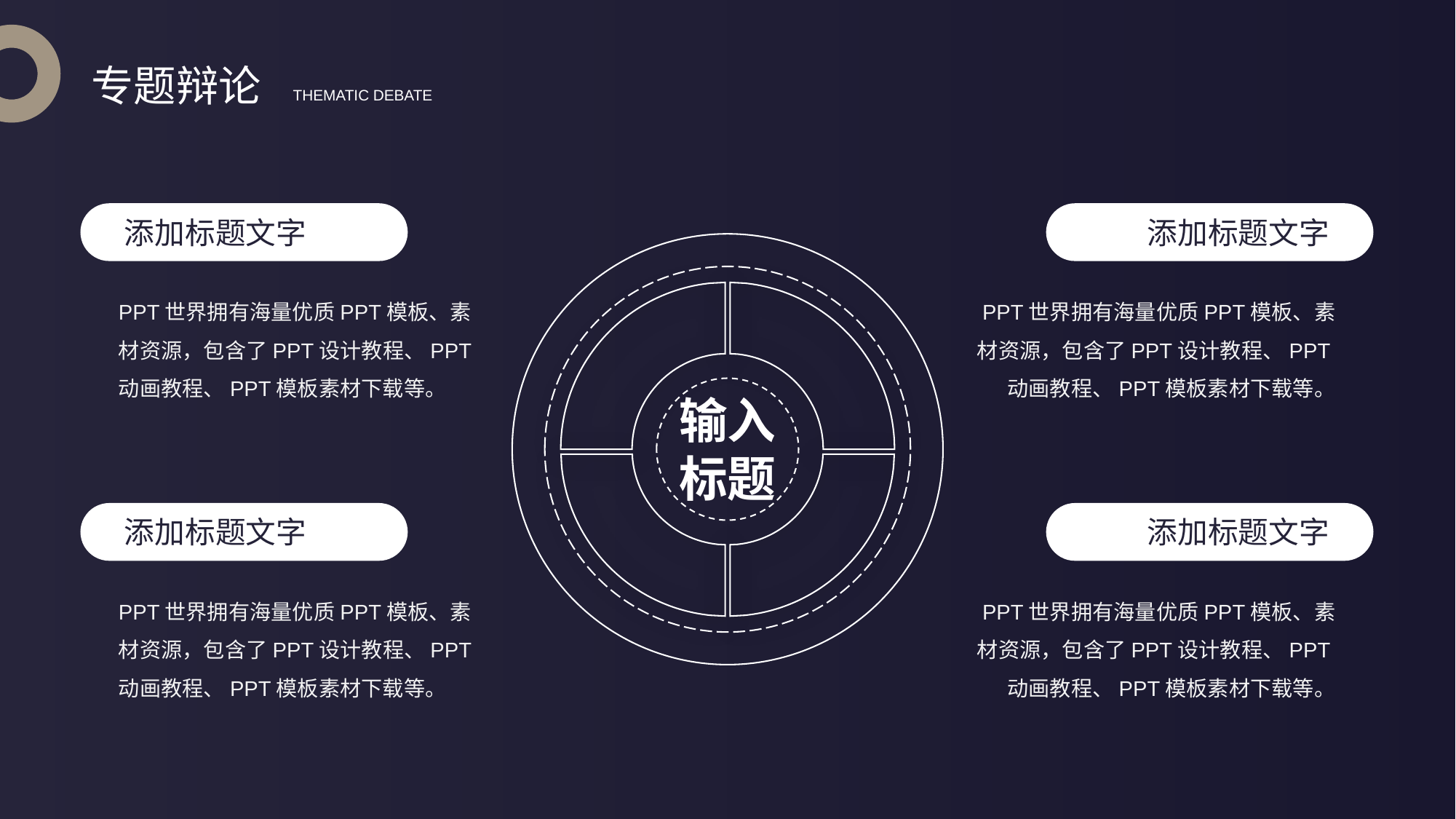

专题辩论
THEMATIC DEBATE

添加标题文字
PPT世界拥有海量优质PPT模板、素材资源，包含了PPT设计教程、PPT动画教程、PPT模板素材下载等。

添加标题文字
PPT世界拥有海量优质PPT模板、素材资源，包含了PPT设计教程、PPT动画教程、PPT模板素材下载等。

输入标题

添加标题文字
PPT世界拥有海量优质PPT模板、素材资源，包含了PPT设计教程、PPT动画教程、PPT模板素材下载等。

添加标题文字
PPT世界拥有海量优质PPT模板、素材资源，包含了PPT设计教程、PPT动画教程、PPT模板素材下载等。